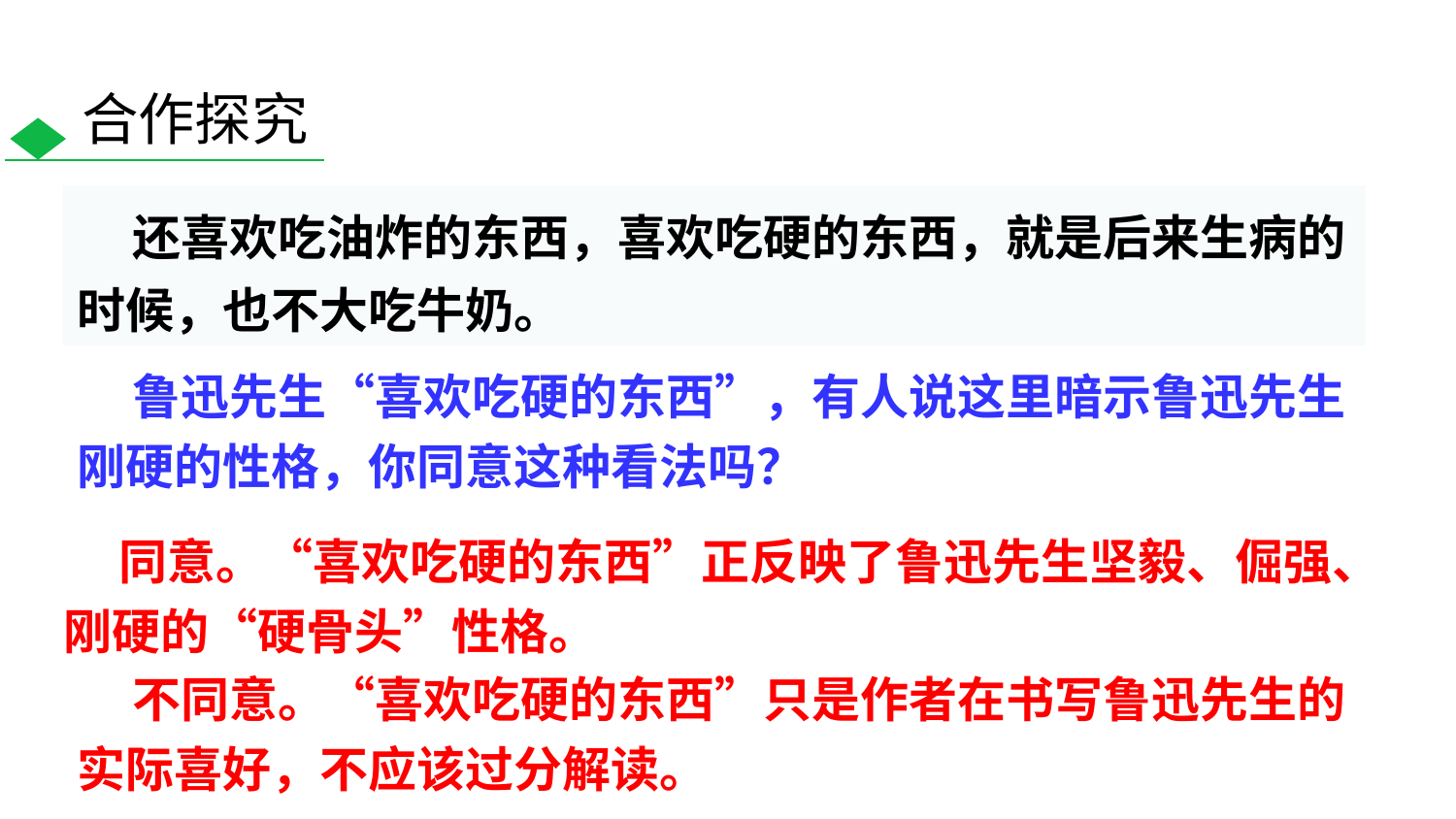

合作探究

    还喜欢吃油炸的东西，喜欢吃硬的东西，就是后来生病的时候，也不大吃牛奶。
    鲁迅先生“喜欢吃硬的东西”，有人说这里暗示鲁迅先生刚硬的性格，你同意这种看法吗？
    同意。“喜欢吃硬的东西”正反映了鲁迅先生坚毅、倔强、刚硬的“硬骨头”性格。
    不同意。“喜欢吃硬的东西”只是作者在书写鲁迅先生的实际喜好，不应该过分解读。